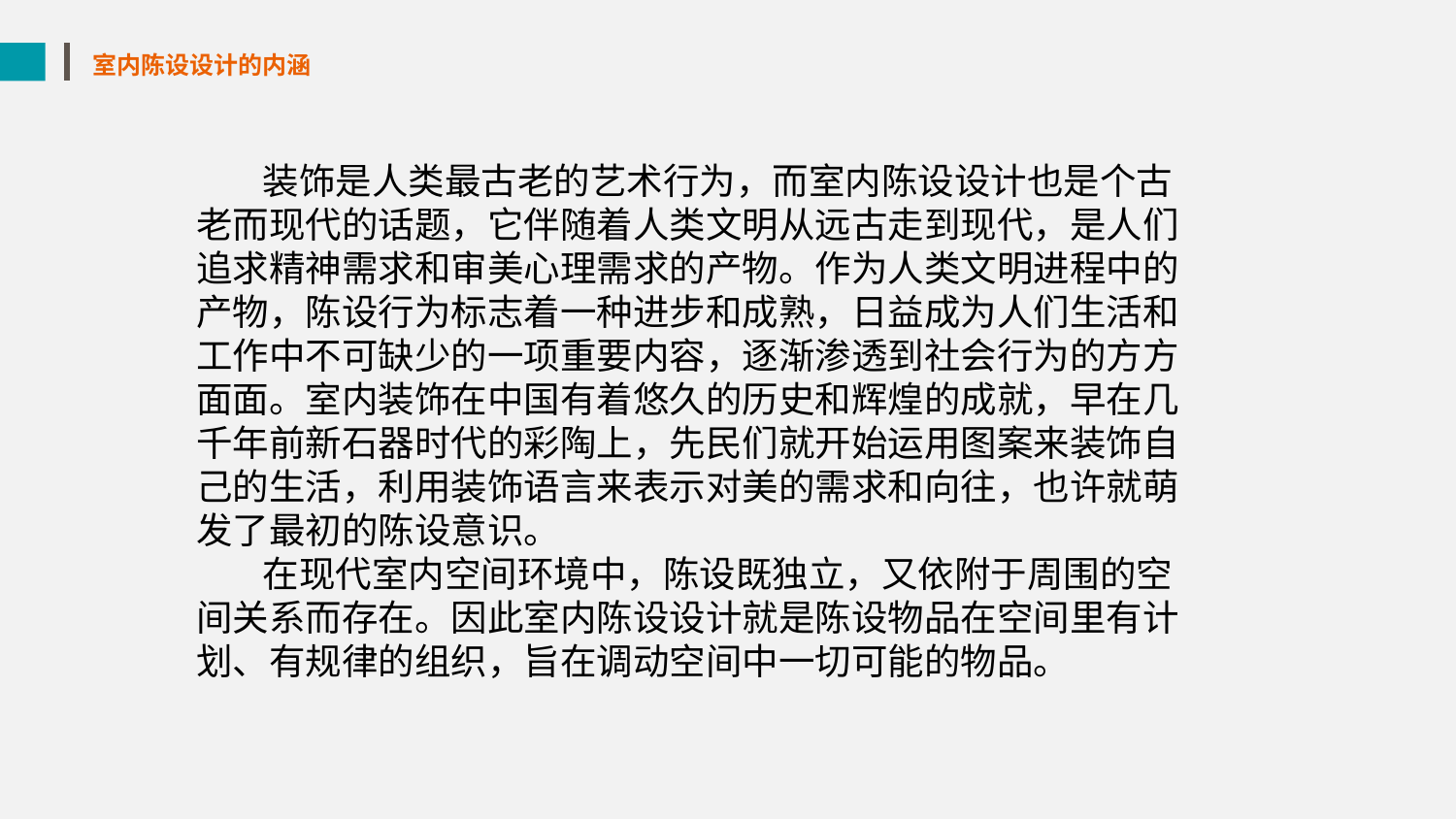

室内陈设设计的内涵
       装饰是人类最古老的艺术行为，而室内陈设设计也是个古老而现代的话题，它伴随着人类文明从远古走到现代，是人们追求精神需求和审美心理需求的产物。作为人类文明进程中的产物，陈设行为标志着一种进步和成熟，日益成为人们生活和工作中不可缺少的一项重要内容，逐渐渗透到社会行为的方方面面。室内装饰在中国有着悠久的历史和辉煌的成就，早在几千年前新石器时代的彩陶上，先民们就开始运用图案来装饰自己的生活，利用装饰语言来表示对美的需求和向往，也许就萌发了最初的陈设意识。
       在现代室内空间环境中，陈设既独立，又依附于周围的空间关系而存在。因此室内陈设设计就是陈设物品在空间里有计划、有规律的组织，旨在调动空间中一切可能的物品。